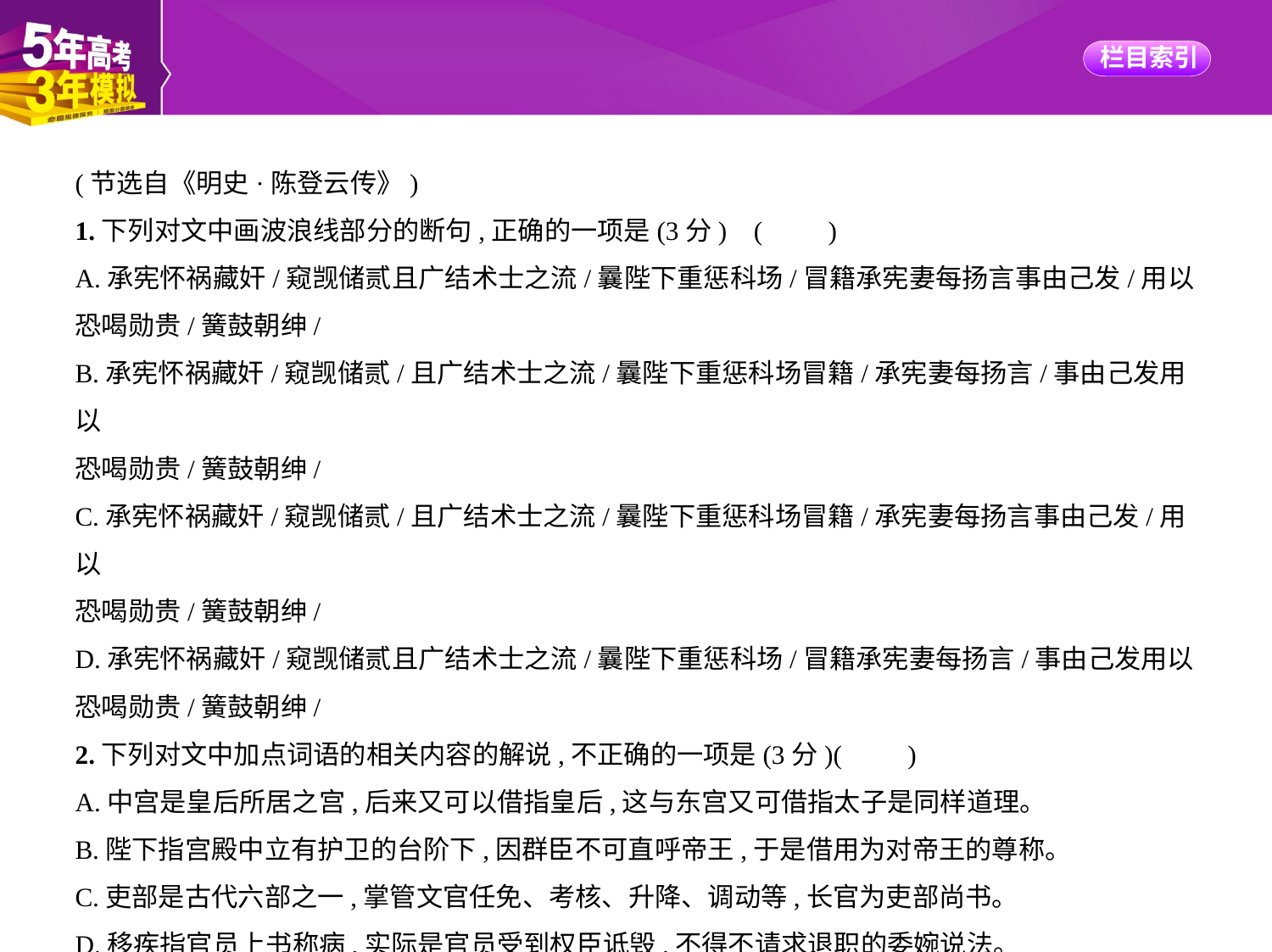

(节选自《明史·陈登云传》)
1.下列对文中画波浪线部分的断句,正确的一项是(3分) (　　)
A.承宪怀祸藏奸/窥觊储贰且广结术士之流/曩陛下重惩科场/冒籍承宪妻每扬言事由己发/用以
恐喝勋贵/簧鼓朝绅/
B.承宪怀祸藏奸/窥觊储贰/且广结术士之流/曩陛下重惩科场冒籍/承宪妻每扬言/事由己发用以
恐喝勋贵/簧鼓朝绅/
C.承宪怀祸藏奸/窥觊储贰/且广结术士之流/曩陛下重惩科场冒籍/承宪妻每扬言事由己发/用以
恐喝勋贵/簧鼓朝绅/
D.承宪怀祸藏奸/窥觊储贰且广结术士之流/曩陛下重惩科场/冒籍承宪妻每扬言/事由己发用以
恐喝勋贵/簧鼓朝绅/
2.下列对文中加点词语的相关内容的解说,不正确的一项是(3分)(　　)
A.中宫是皇后所居之宫,后来又可以借指皇后,这与东宫又可借指太子是同样道理。
B.陛下指宫殿中立有护卫的台阶下,因群臣不可直呼帝王,于是借用为对帝王的尊称。
C.吏部是古代六部之一,掌管文官任免、考核、升降、调动等,长官为吏部尚书。
D.移疾指官员上书称病,实际是官员受到权臣诋毁,不得不请求退职的委婉说法。